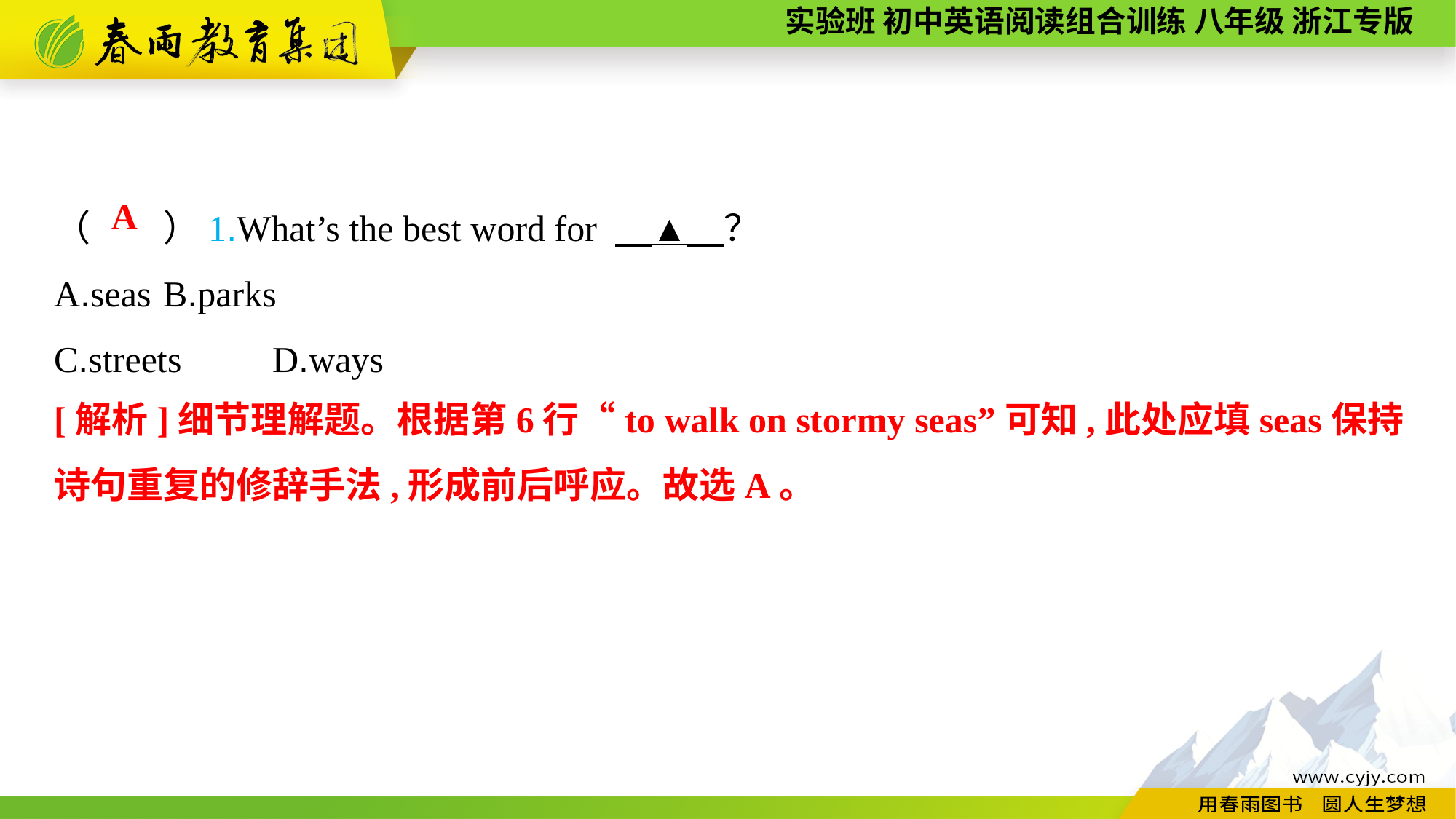

（　　）1.What’s the best word for 　▲　？
A.seas	B.parks
C.streets	D.ways
A
[解析]细节理解题。根据第6行“to walk on stormy seas”可知,此处应填seas保持诗句重复的修辞手法,形成前后呼应。故选A。